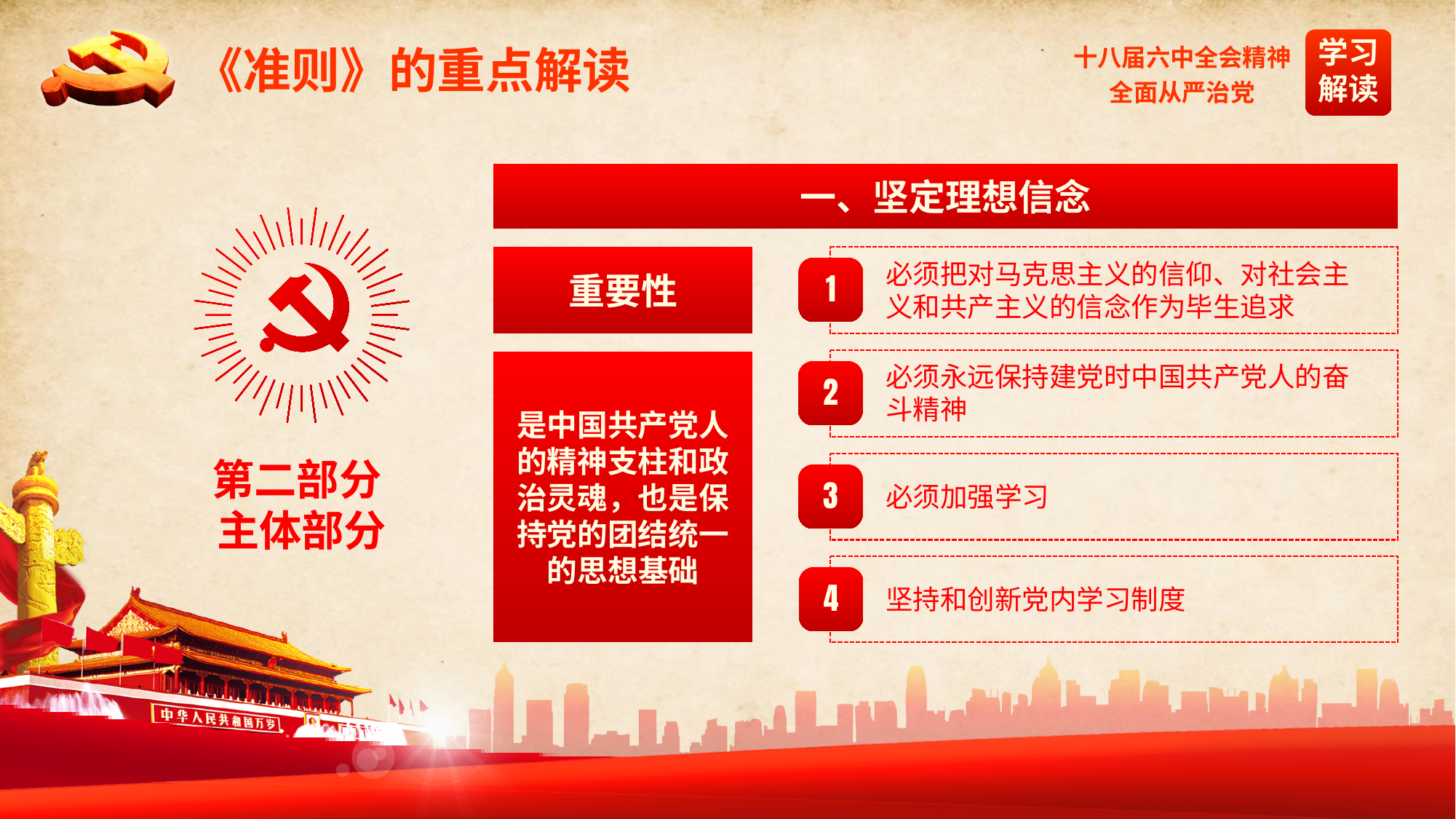

《准则》的重点解读
一、坚定理想信念

第二部分
主体部分
重要性

必须把对马克思主义的信仰、对社会主义和共产主义的信念作为毕生追求
1

必须永远保持建党时中国共产党人的奋斗精神
2
是中国共产党人的精神支柱和政治灵魂，也是保持党的团结统一的思想基础

3
必须加强学习

4
坚持和创新党内学习制度